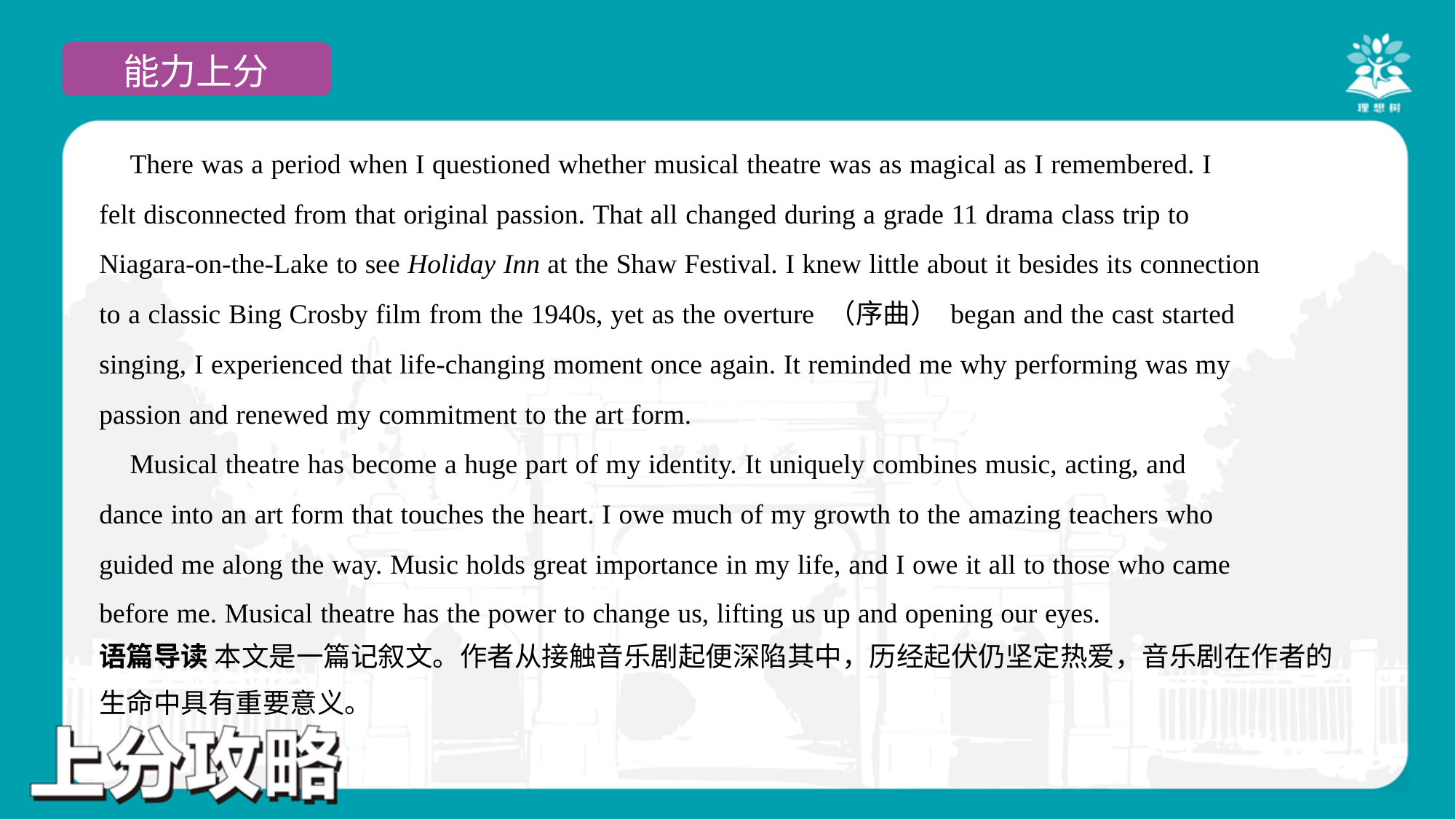

There was a period when I questioned whether musical theatre was as magical as I remembered. I
felt disconnected from that original passion. That all changed during a grade 11 drama class trip to
Niagara-on-the-Lake to see Holiday Inn at the Shaw Festival. I knew little about it besides its connection
to a classic Bing Crosby film from the 1940s, yet as the overture （序曲） began and the cast started
singing, I experienced that life-changing moment once again. It reminded me why performing was my
passion and renewed my commitment to the art form.
    Musical theatre has become a huge part of my identity. It uniquely combines music, acting, and
dance into an art form that touches the heart. I owe much of my growth to the amazing teachers who
guided me along the way. Music holds great importance in my life, and I owe it all to those who came
before me. Musical theatre has the power to change us, lifting us up and opening our eyes.#5
语篇导读 本文是一篇记叙文。作者从接触音乐剧起便深陷其中，历经起伏仍坚定热爱，音乐剧在作者的
生命中具有重要意义。